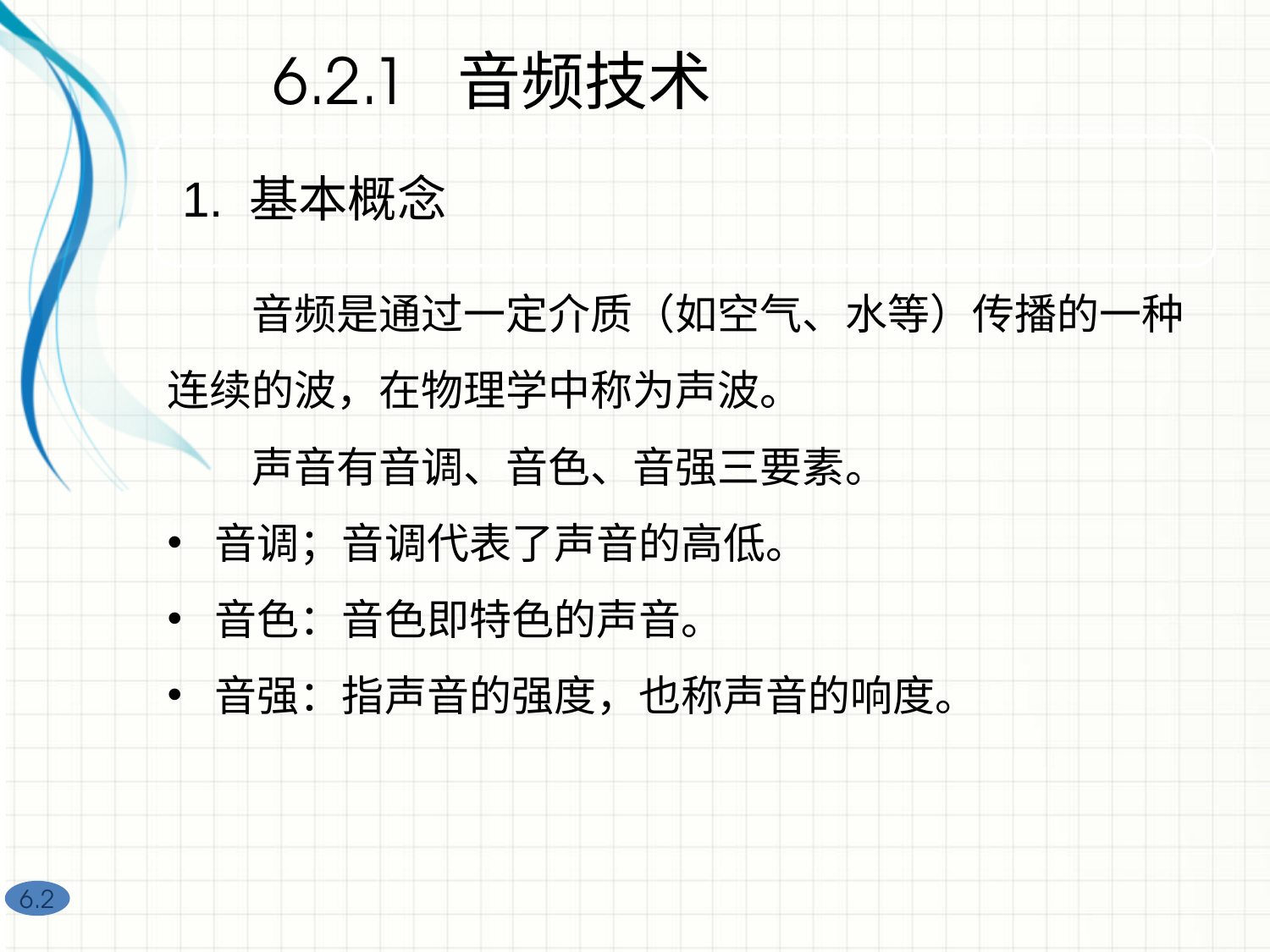

6.2.1  音频技术
1. 基本概念
　　音频是通过一定介质（如空气、水等）传播的一种连续的波，在物理学中称为声波。
　　声音有音调、音色、音强三要素。
音调；音调代表了声音的高低。
音色：音色即特色的声音。
音强：指声音的强度，也称声音的响度。